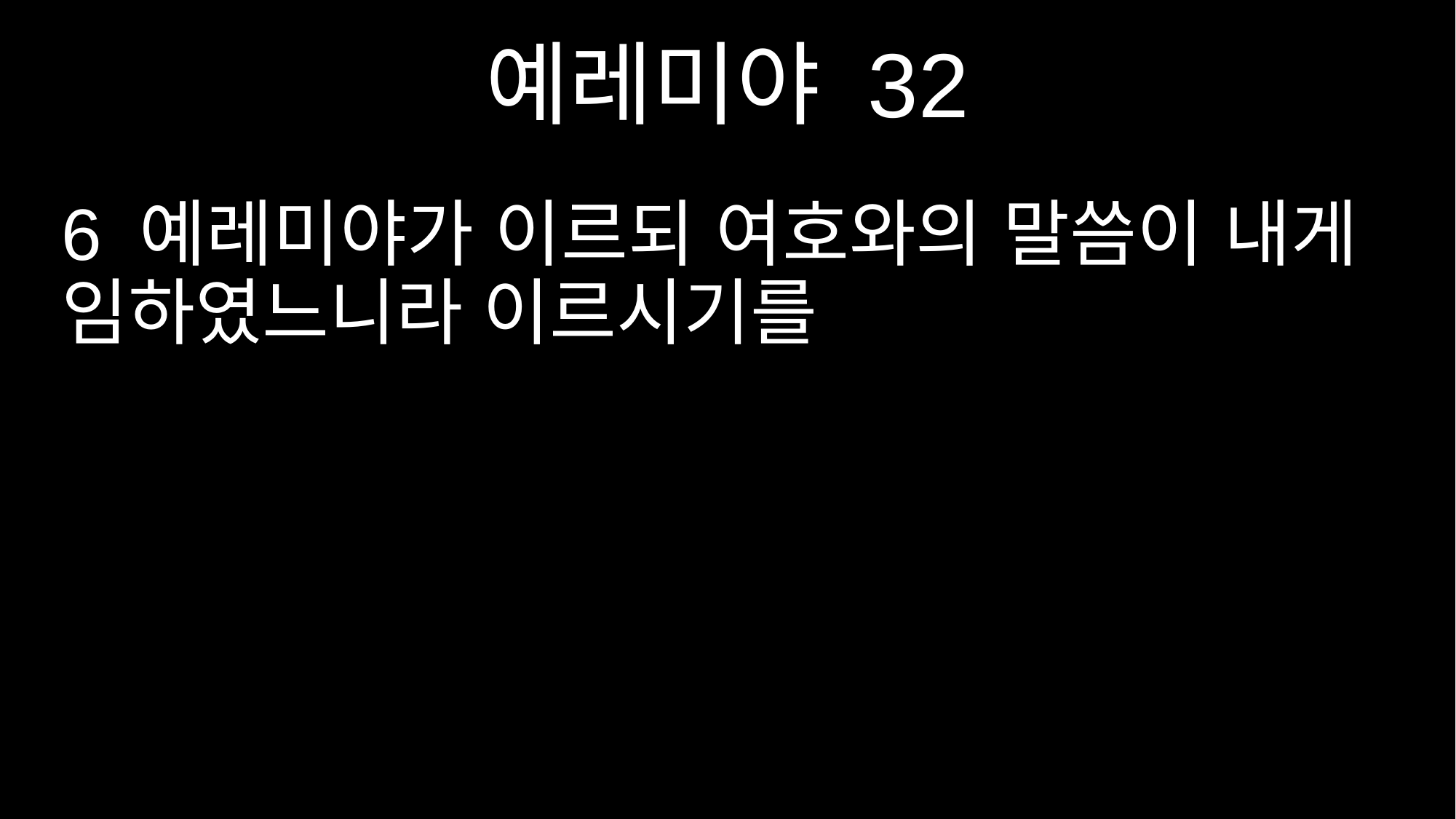

예레미야 32
6 예레미야가 이르되 여호와의 말씀이 내게 임하였느니라 이르시기를